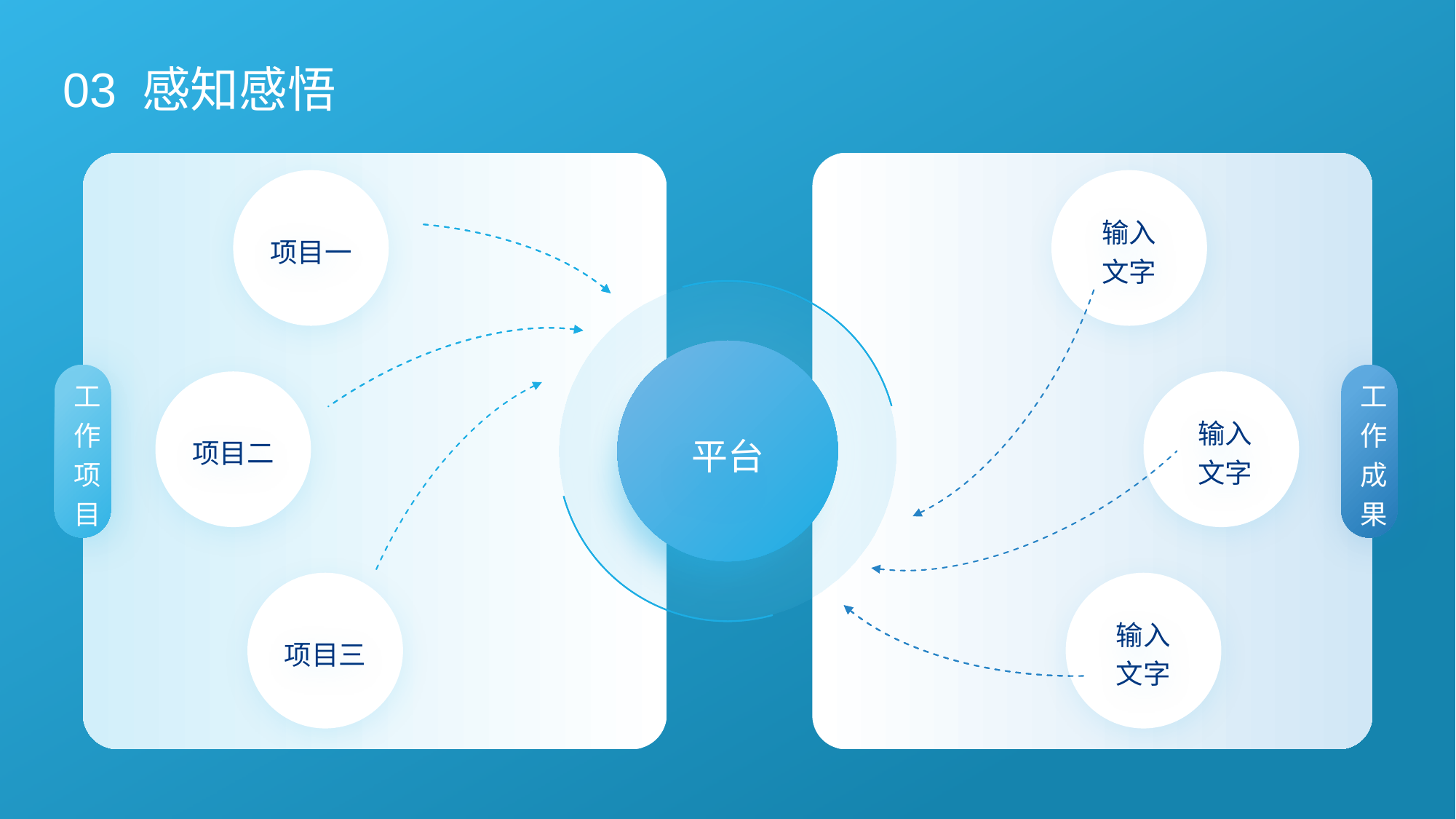

03 感知感悟

项目一
输入
文字

平台
工作项目
工作成果

项目二
输入
文字

项目三
输入
文字